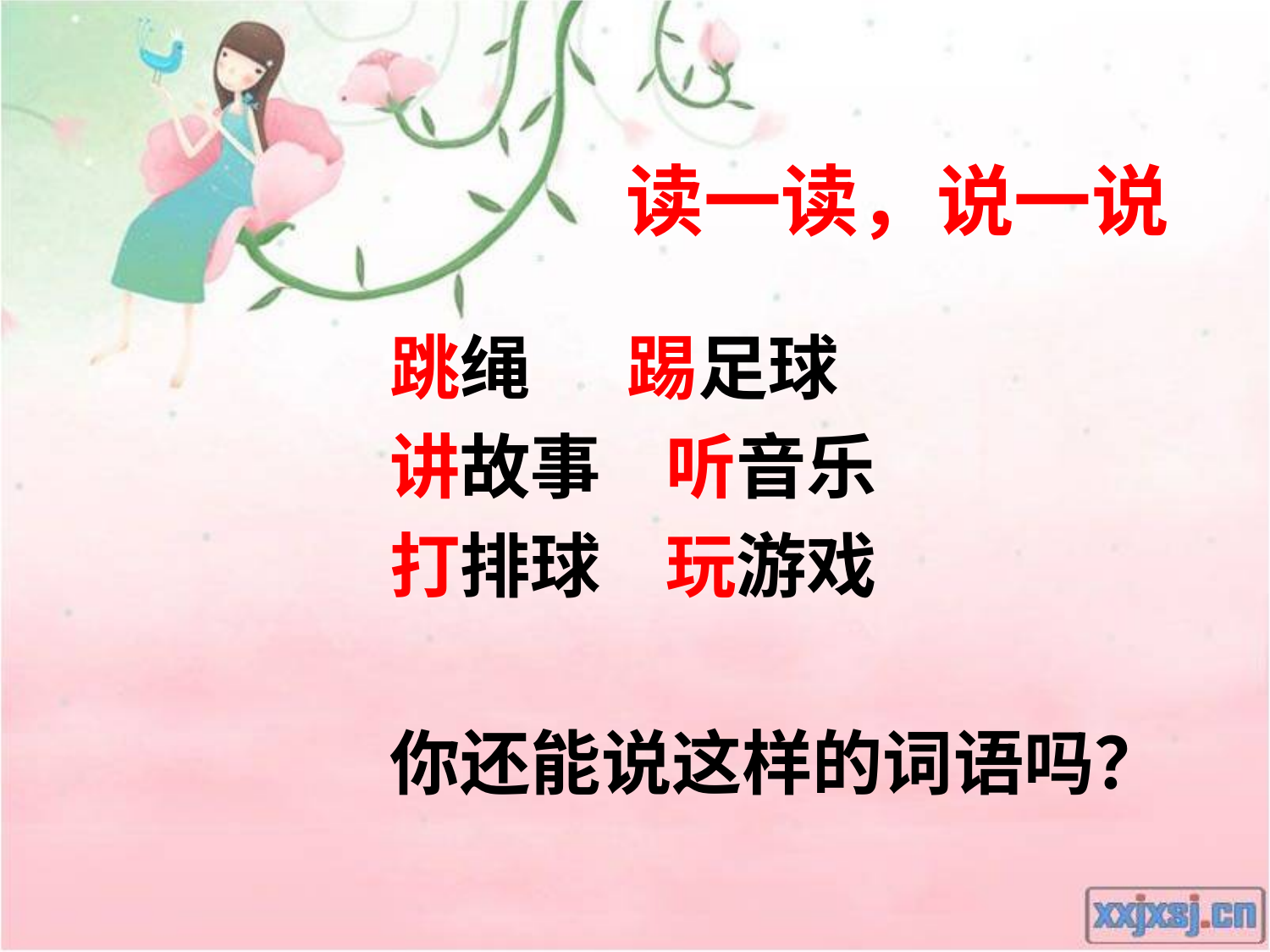

# 读一读，说一说
跳绳      踢足球
讲故事    听音乐
打排球    玩游戏

你还能说这样的词语吗？